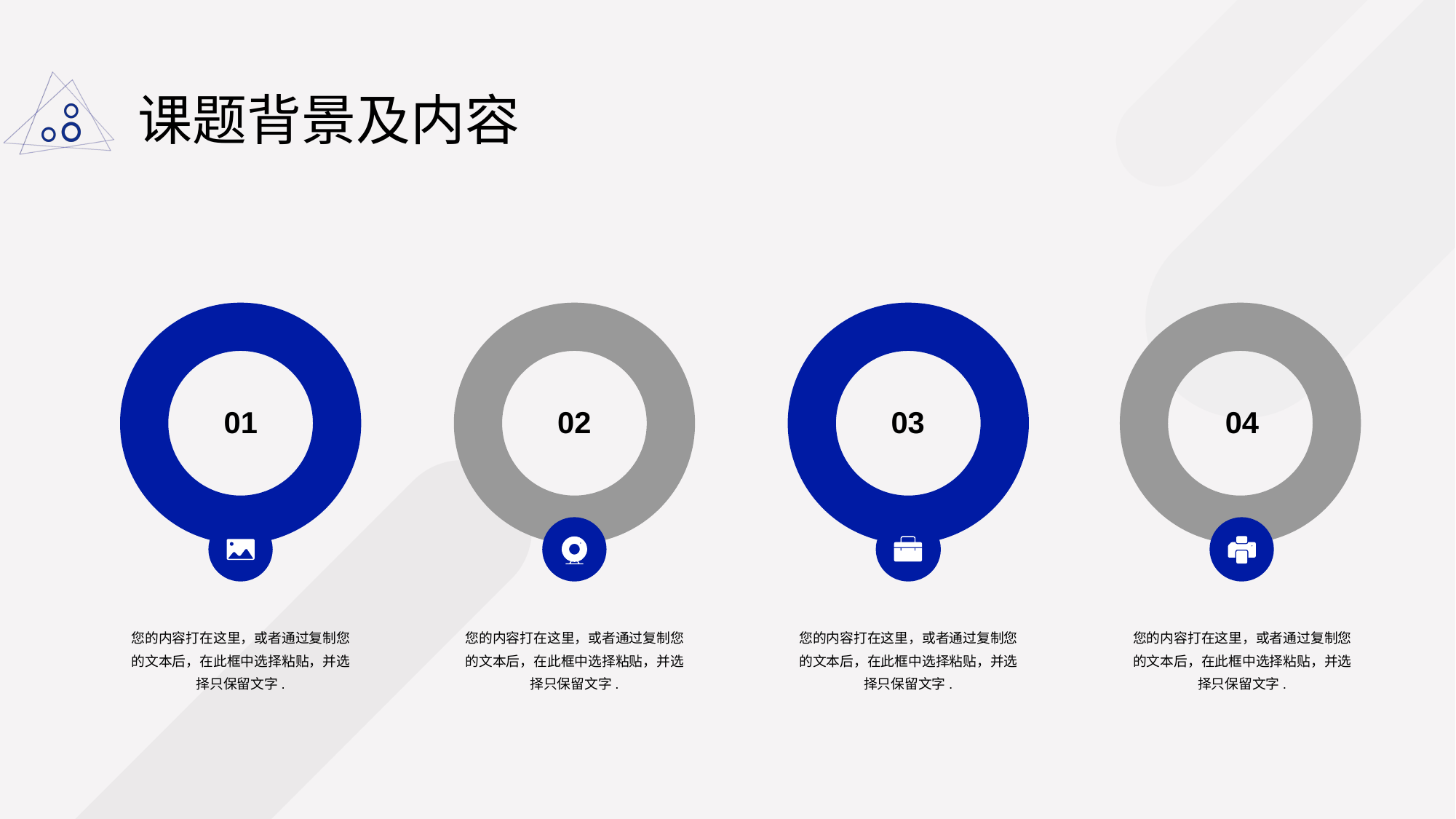

# 课题背景及内容

01

您的内容打在这里，或者通过复制您的文本后，在此框中选择粘贴，并选择只保留文字.

02

您的内容打在这里，或者通过复制您的文本后，在此框中选择粘贴，并选择只保留文字.

03

您的内容打在这里，或者通过复制您的文本后，在此框中选择粘贴，并选择只保留文字.

04

您的内容打在这里，或者通过复制您的文本后，在此框中选择粘贴，并选择只保留文字.